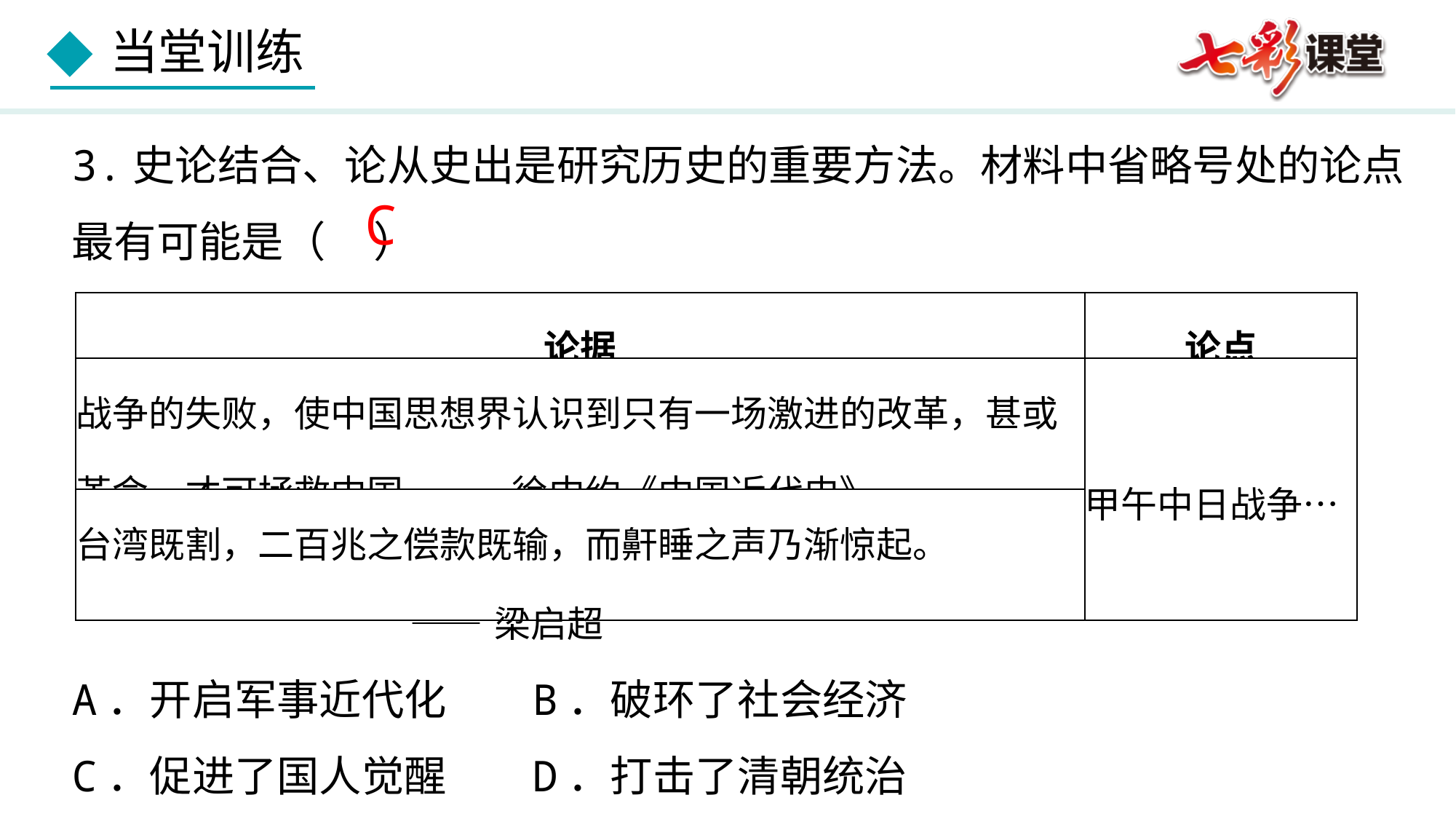

3.史论结合、论从史出是研究历史的重要方法。材料中省略号处的论点
最有可能是（     ）

A．开启军事近代化        B．破环了社会经济
C．促进了国人觉醒        D．打击了清朝统治
C
| 论据 | 论点 |
| --- | --- |
| 战争的失败，使中国思想界认识到只有一场激进的改革，甚或革命，才可拯救中国。——徐中约《中国近代史》 | 甲午中日战争… |
| 台湾既割，二百兆之偿款既输，而鼾睡之声乃渐惊起。 ——梁启超 |  |